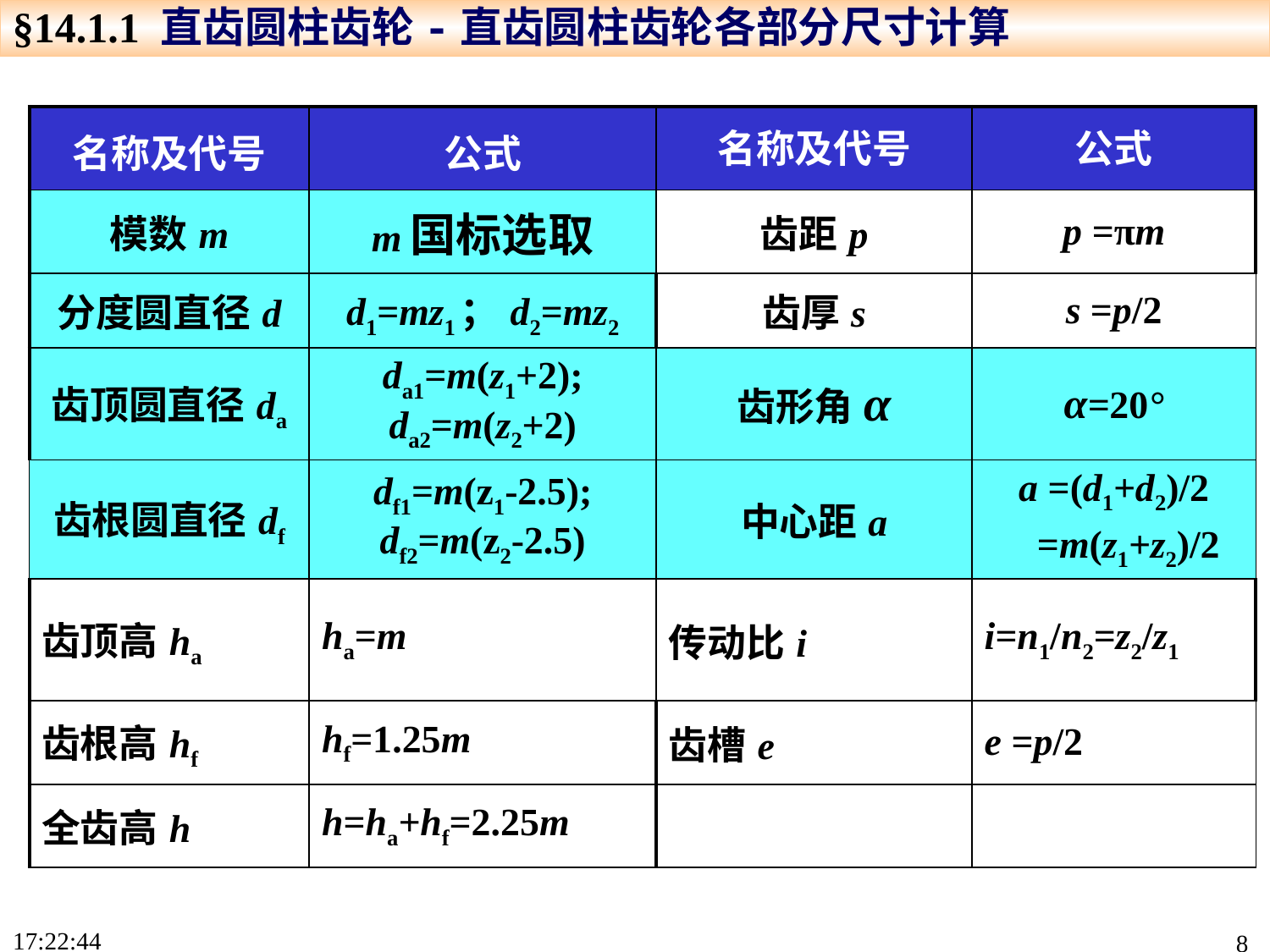

§14.1.1 直齿圆柱齿轮-直齿圆柱齿轮各部分尺寸计算
| 名称及代号 | 公式 | 名称及代号 | 公式 |
| --- | --- | --- | --- |
| 模数m | m国标选取 | 齿距p | p =πm |
| 分度圆直径d | d1=mz1；d2=mz2 | 齿厚s | s =p/2 |
| 齿顶圆直径da | da1=m(z1+2); da2=m(z2+2) | 齿形角α | α=20° |
| 齿根圆直径df | df1=m(z1-2.5); df2=m(z2-2.5) | 中心距a | a =(d1+d2)/2 =m(z1+z2)/2 |
| 齿顶高ha | ha=m | 传动比i | i=n1/n2=z2/z1 |
| 齿根高hf | hf=1.25m | 齿槽e | e =p/2 |
| 全齿高h | h=ha+hf=2.25m |  |  |
17:22:44
8